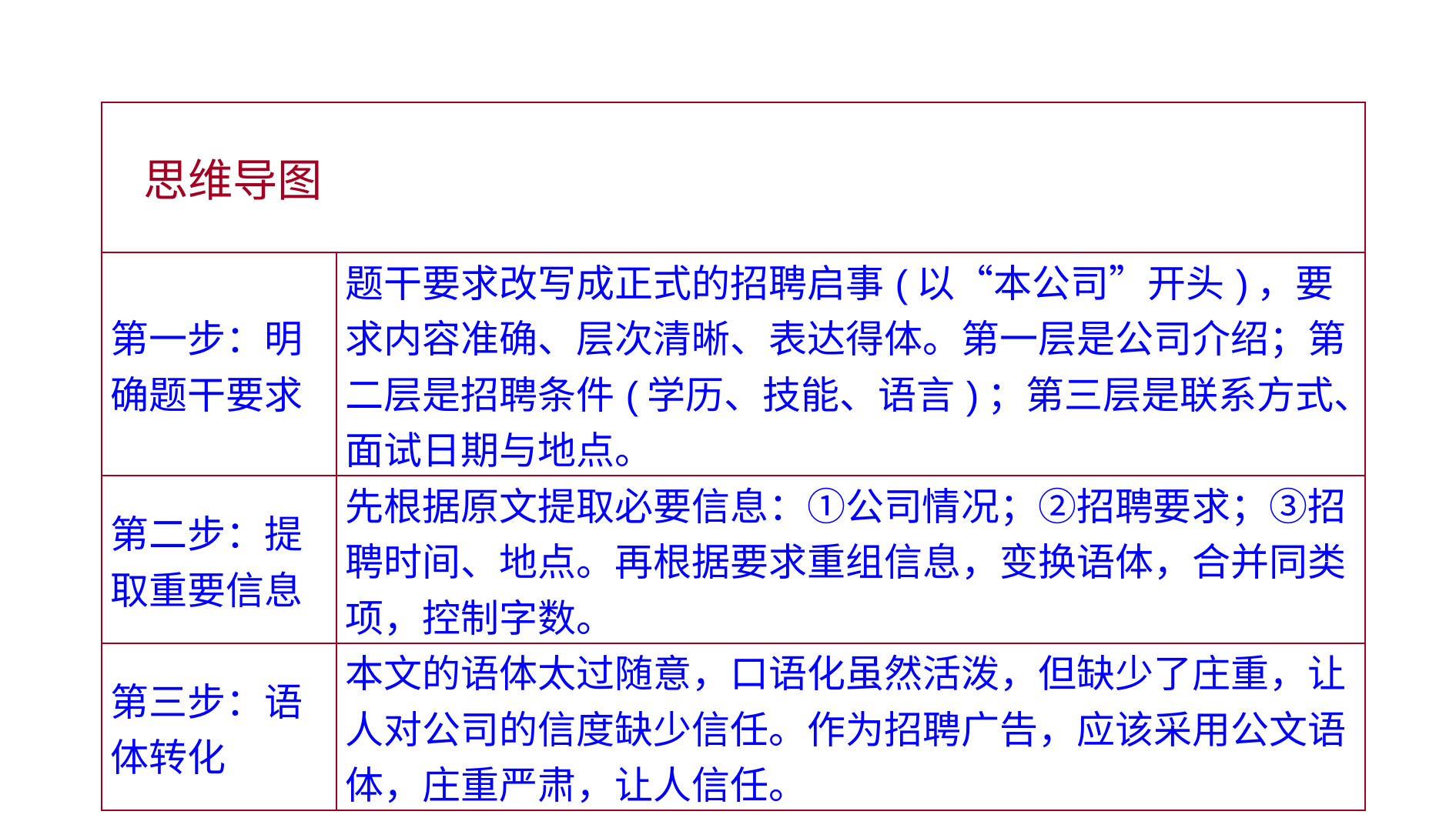

| 思维导图 |  |
| --- | --- |
| 第一步：明确题干要求 | 题干要求改写成正式的招聘启事(以“本公司”开头)，要求内容准确、层次清晰、表达得体。第一层是公司介绍；第二层是招聘条件(学历、技能、语言)；第三层是联系方式、面试日期与地点。 |
| 第二步：提取重要信息 | 先根据原文提取必要信息：①公司情况；②招聘要求；③招聘时间、地点。再根据要求重组信息，变换语体，合并同类项，控制字数。 |
| 第三步：语体转化 | 本文的语体太过随意，口语化虽然活泼，但缺少了庄重，让人对公司的信度缺少信任。作为招聘广告，应该采用公文语体，庄重严肃，让人信任。 |